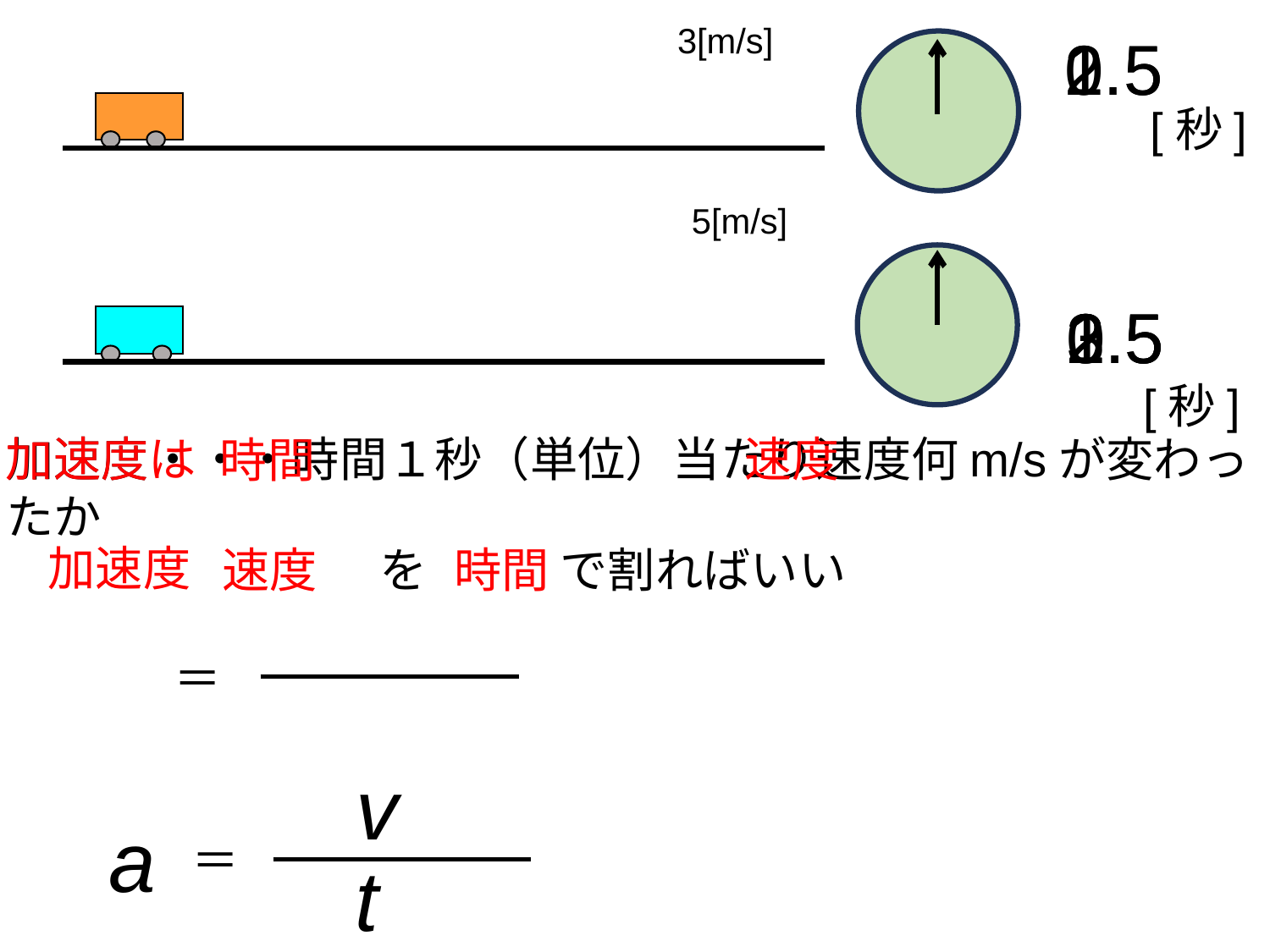

3[m/s]
1
2
1.5
0.5

[秒]
5[m/s]

1
2
3
1.5
2.5
0.5

[秒]
加速度は
速度
加速度・・・時間１秒（単位）当たり速度何m/sが変わったか
時間
加速度
速度
時間
を
で割ればいい
＝
v
a
＝
t